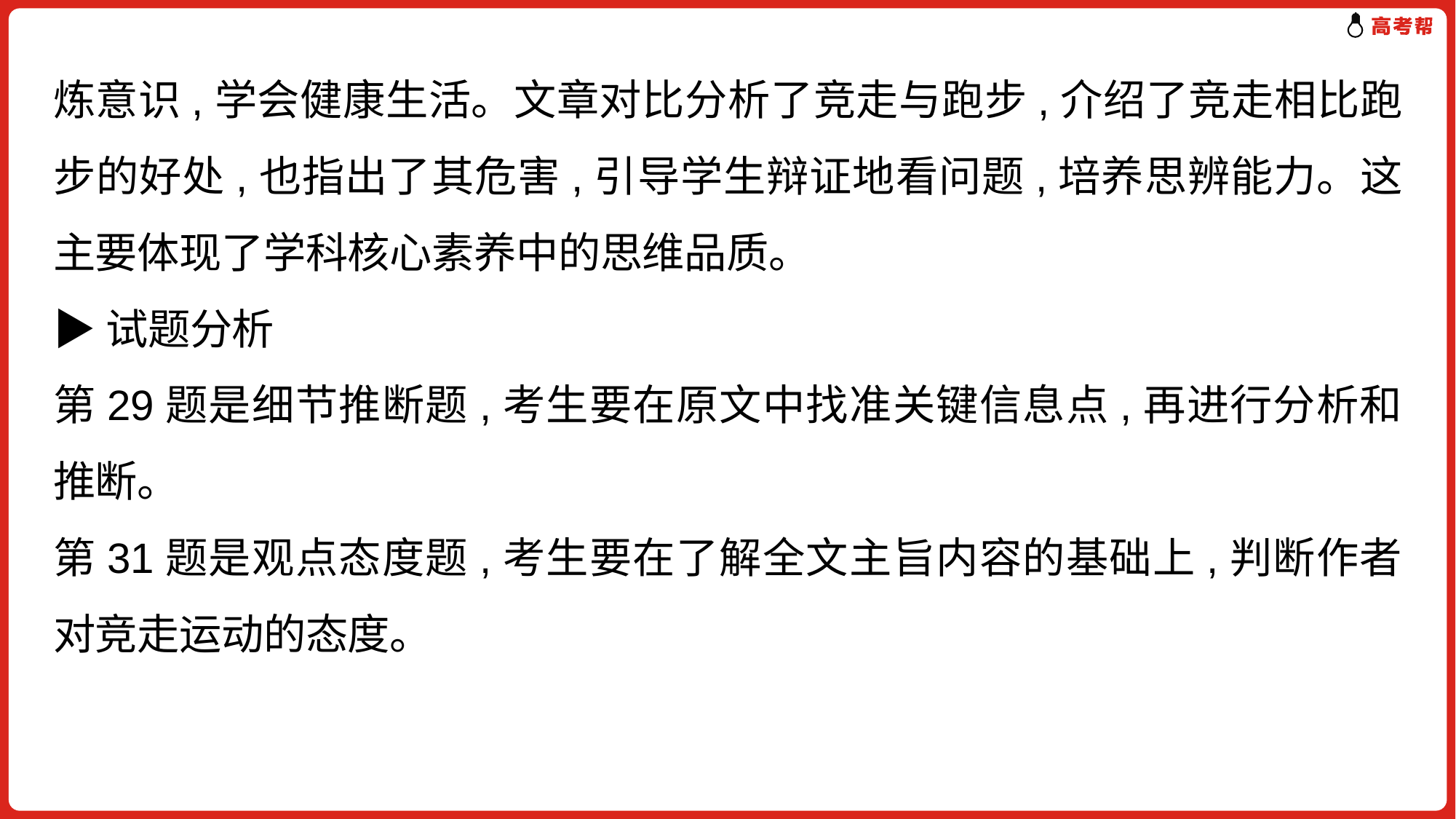

炼意识,学会健康生活。文章对比分析了竞走与跑步,介绍了竞走相比跑步的好处,也指出了其危害,引导学生辩证地看问题,培养思辨能力。这主要体现了学科核心素养中的思维品质。
▶试题分析
第29题是细节推断题,考生要在原文中找准关键信息点,再进行分析和推断。
第31题是观点态度题,考生要在了解全文主旨内容的基础上,判断作者对竞走运动的态度。